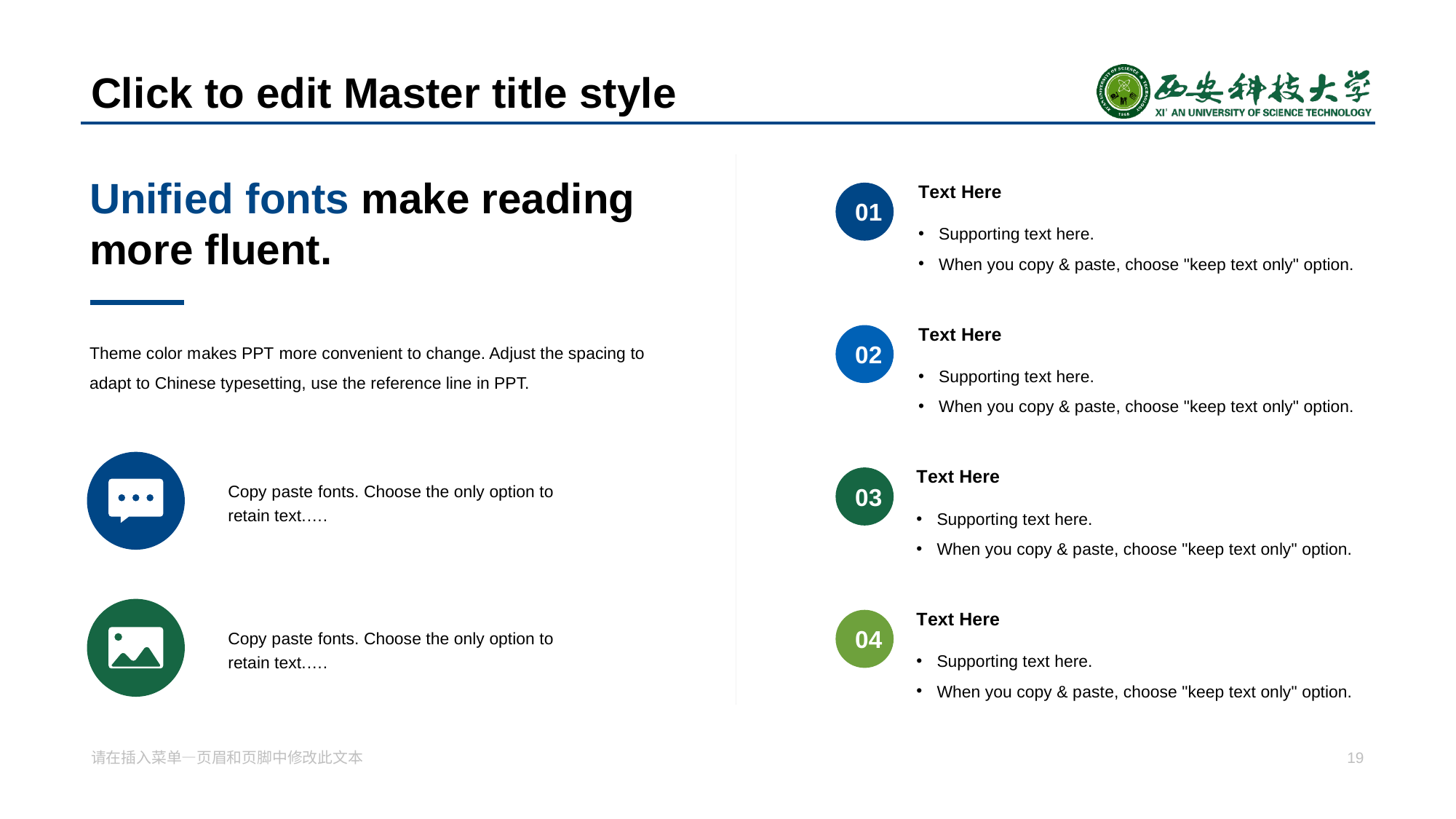

# Cli ck to edit Master title style
Unif ied  fonts make reading more fluent.
T ext  Here
0 1
Supporti ng text here.
When you copy & p aste, choose "keep text only" option.
T ext  Here
0 2
Theme color m akes PPT  more convenient to change. Adjust the spacing to adapt to Chinese typesetting, use the reference line in PPT.
Supporti ng text here.
When you copy & p aste, choose "keep text only" option.

T ext  Here
0 3
Copy p aste  fonts. Choose the only option to retain text.….

Supporti ng text here.
When you copy & p aste, choose "keep text only" option.

T ext  Here
0 4
Copy p aste  fonts. Choose the only option to retain text.….

Supporti ng text here.
When you copy & p aste, choose "keep text only" option.
请在 插入菜单—页眉和页脚中修改此文本
19